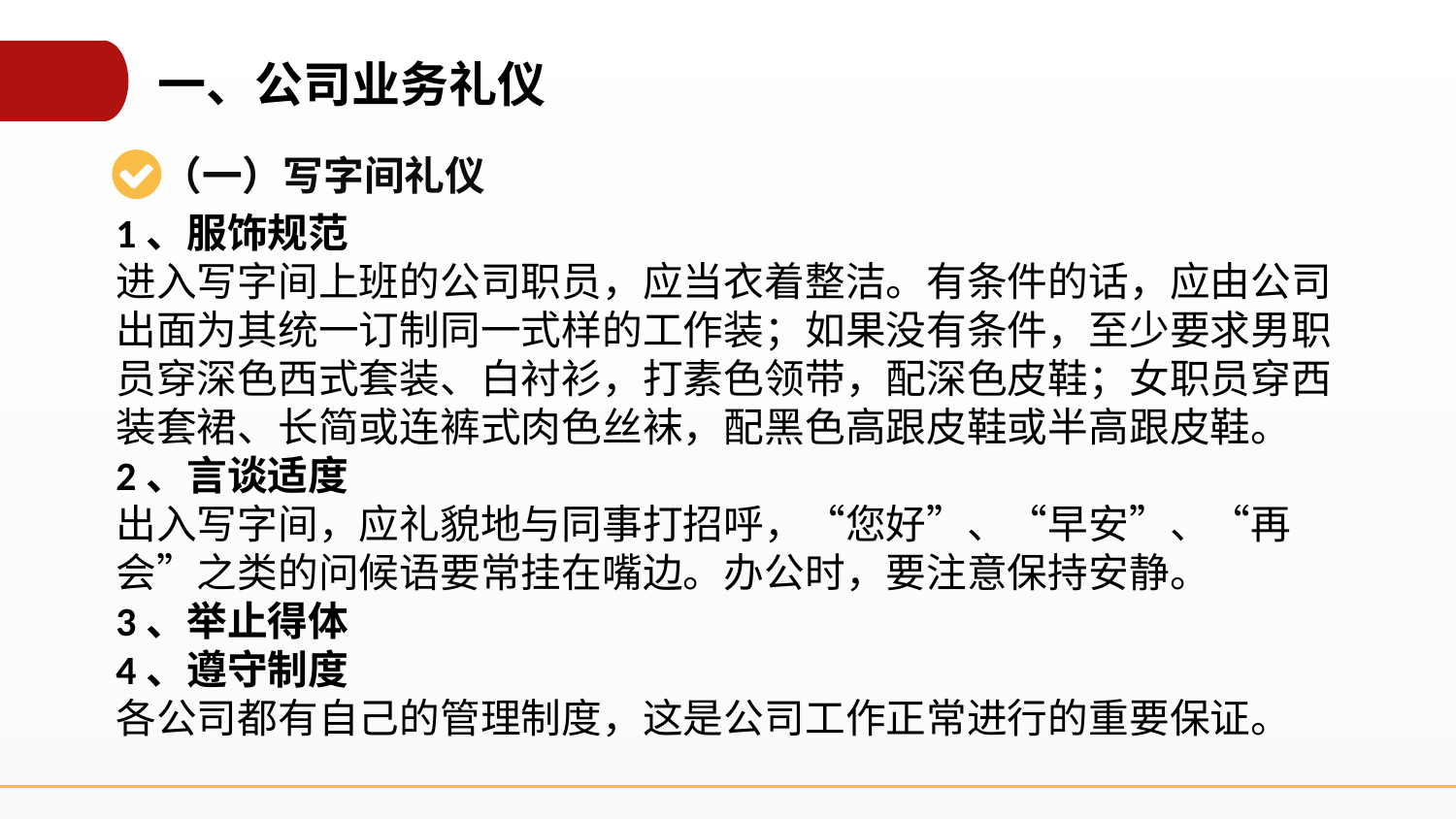

一、公司业务礼仪

（一）写字间礼仪
1、服饰规范
进入写字间上班的公司职员，应当衣着整洁。有条件的话，应由公司出面为其统一订制同一式样的工作装；如果没有条件，至少要求男职员穿深色西式套装、白衬衫，打素色领带，配深色皮鞋；女职员穿西装套裙、长简或连裤式肉色丝袜，配黑色高跟皮鞋或半高跟皮鞋。
2、言谈适度
出入写字间，应礼貌地与同事打招呼，“您好”、“早安”、“再会”之类的问候语要常挂在嘴边。办公时，要注意保持安静。
3、举止得体
4、遵守制度
各公司都有自己的管理制度，这是公司工作正常进行的重要保证。